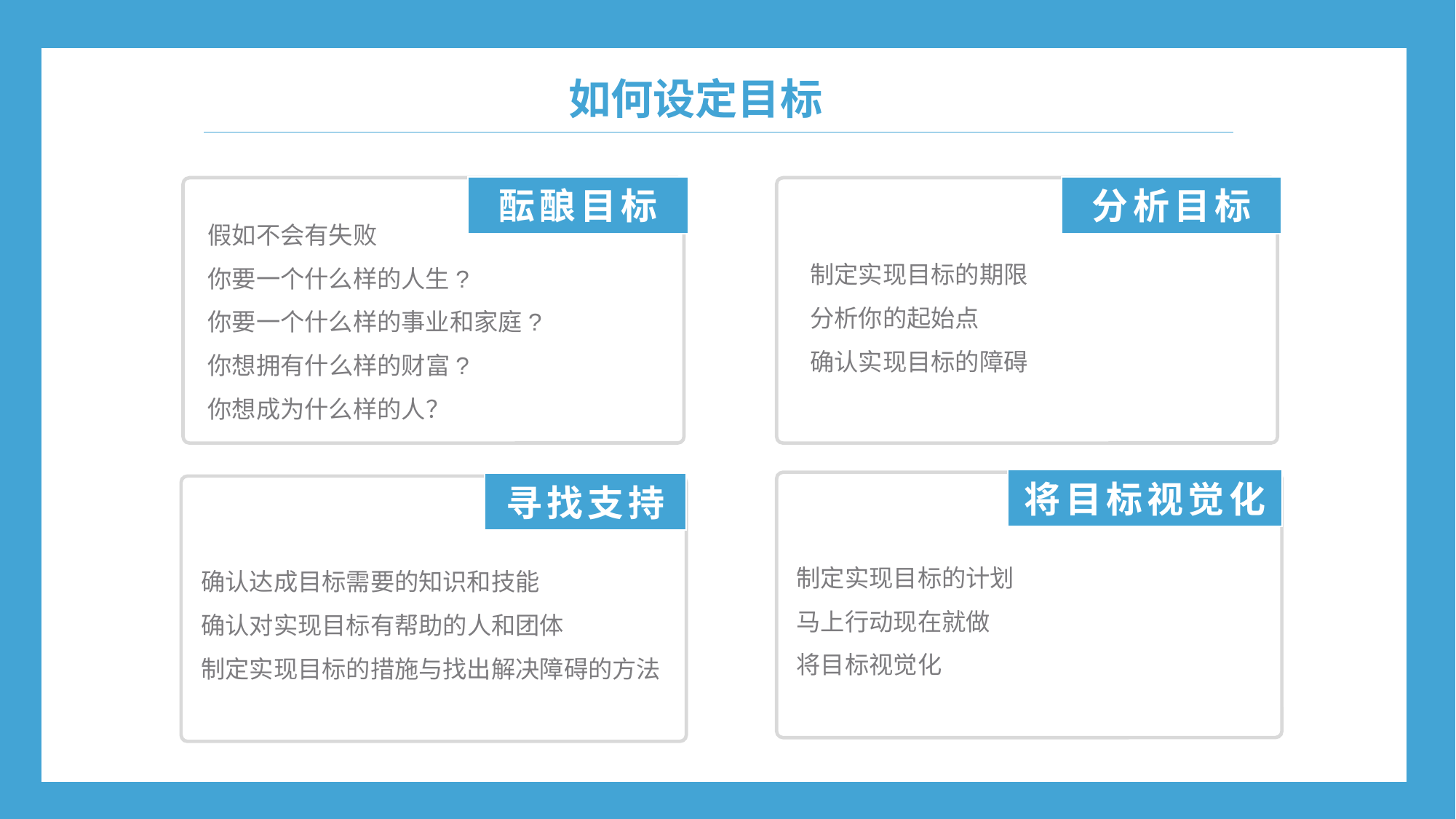

如何设定目标

酝酿目标

假如不会有失败
你要一个什么样的人生?
你要一个什么样的事业和家庭?
你想拥有什么样的财富?
你想成为什么样的人？

分析目标

制定实现目标的期限
分析你的起始点
确认实现目标的障碍

将目标视觉化

制定实现目标的计划
马上行动现在就做
将目标视觉化

寻找支持

确认达成目标需要的知识和技能
确认对实现目标有帮助的人和团体
制定实现目标的措施与找出解决障碍的方法